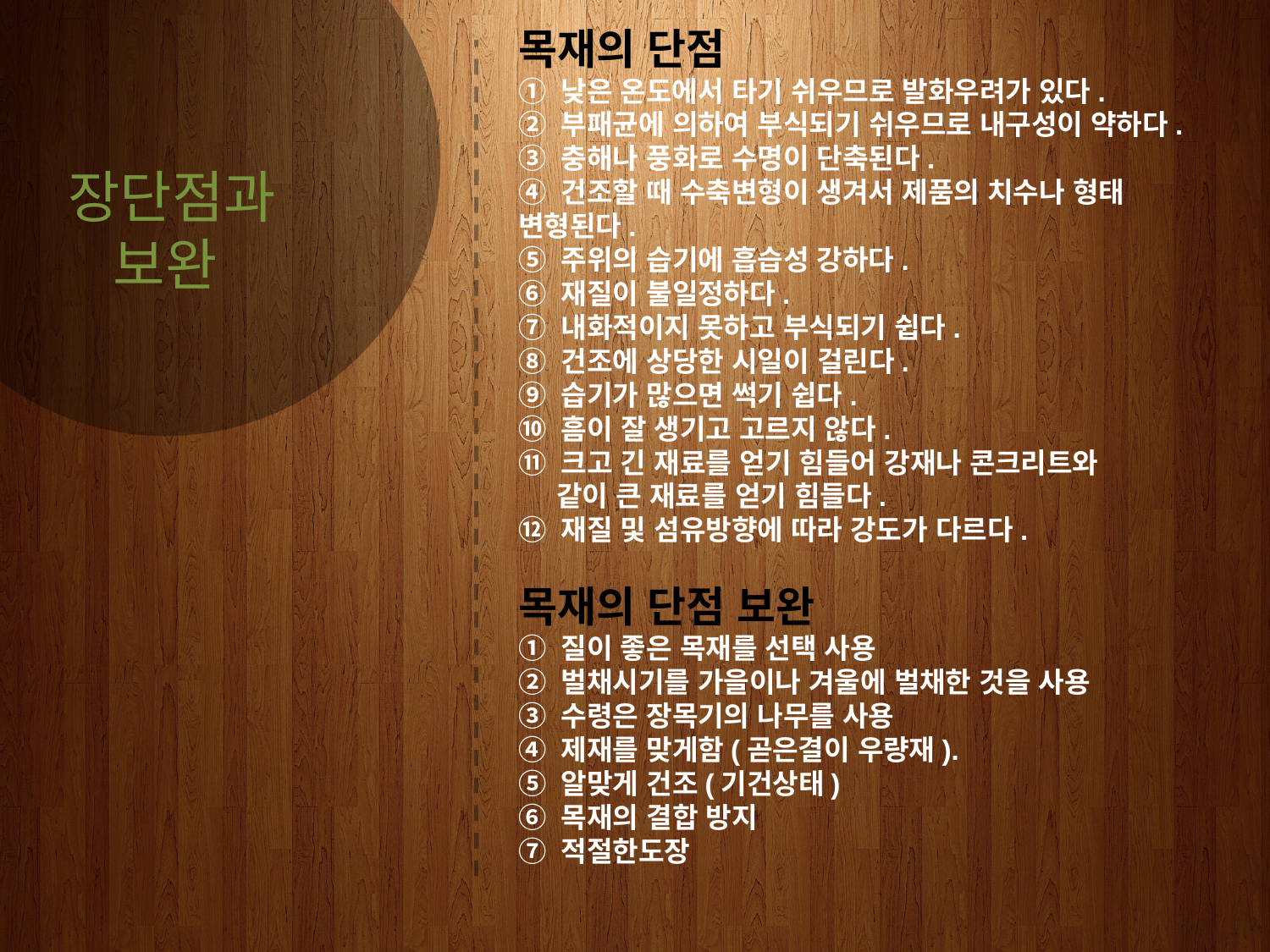

PART 3

 장단점과
보완
목재의 단점
① 낮은 온도에서 타기 쉬우므로 발화우려가 있다.
② 부패균에 의하여 부식되기 쉬우므로 내구성이 약하다.
③ 충해나 풍화로 수명이 단축된다.
④ 건조할 때 수축변형이 생겨서 제품의 치수나 형태 변형된다.
⑤ 주위의 습기에 흡습성 강하다.
⑥ 재질이 불일정하다.
⑦ 내화적이지 못하고 부식되기 쉽다.
⑧ 건조에 상당한 시일이 걸린다.
⑨ 습기가 많으면 썩기 쉽다.
⑩ 흠이 잘 생기고 고르지 않다.
⑪ 크고 긴 재료를 얻기 힘들어 강재나 콘크리트와
    같이 큰 재료를 얻기 힘들다.
⑫ 재질 및 섬유방향에 따라 강도가 다르다.

목재의 단점 보완
① 질이 좋은 목재를 선택 사용
② 벌채시기를 가을이나 겨울에 벌채한 것을 사용
③ 수령은 장목기의 나무를 사용
④ 제재를 맞게함(곧은결이 우량재).
⑤ 알맞게 건조(기건상태)
⑥ 목재의 결합 방지
⑦ 적절한도장